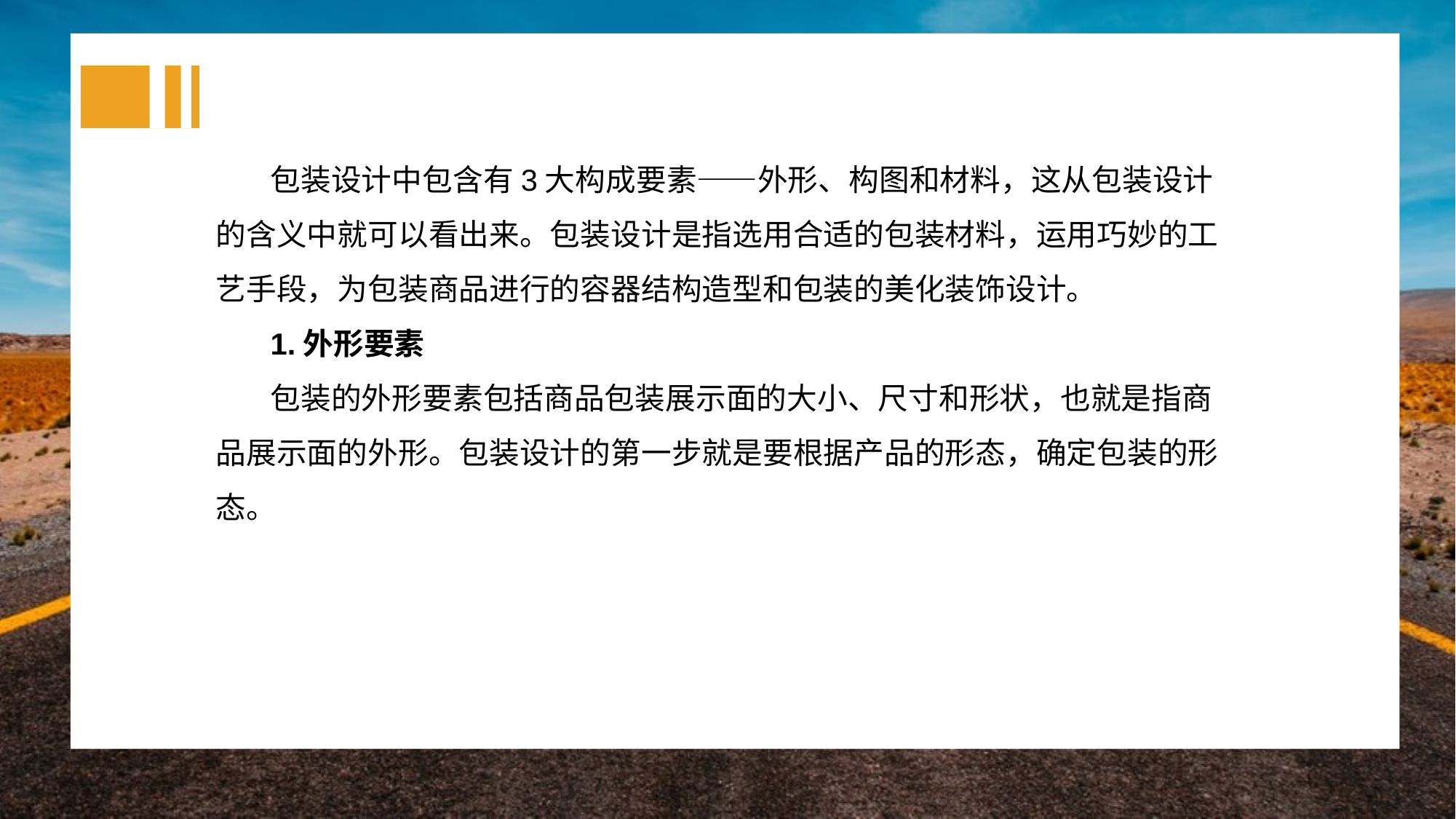

包装设计中包含有3大构成要素——外形、构图和材料，这从包装设计的含义中就可以看出来。包装设计是指选用合适的包装材料，运用巧妙的工艺手段，为包装商品进行的容器结构造型和包装的美化装饰设计。
1.外形要素
包装的外形要素包括商品包装展示面的大小、尺寸和形状，也就是指商品展示面的外形。包装设计的第一步就是要根据产品的形态，确定包装的形态。